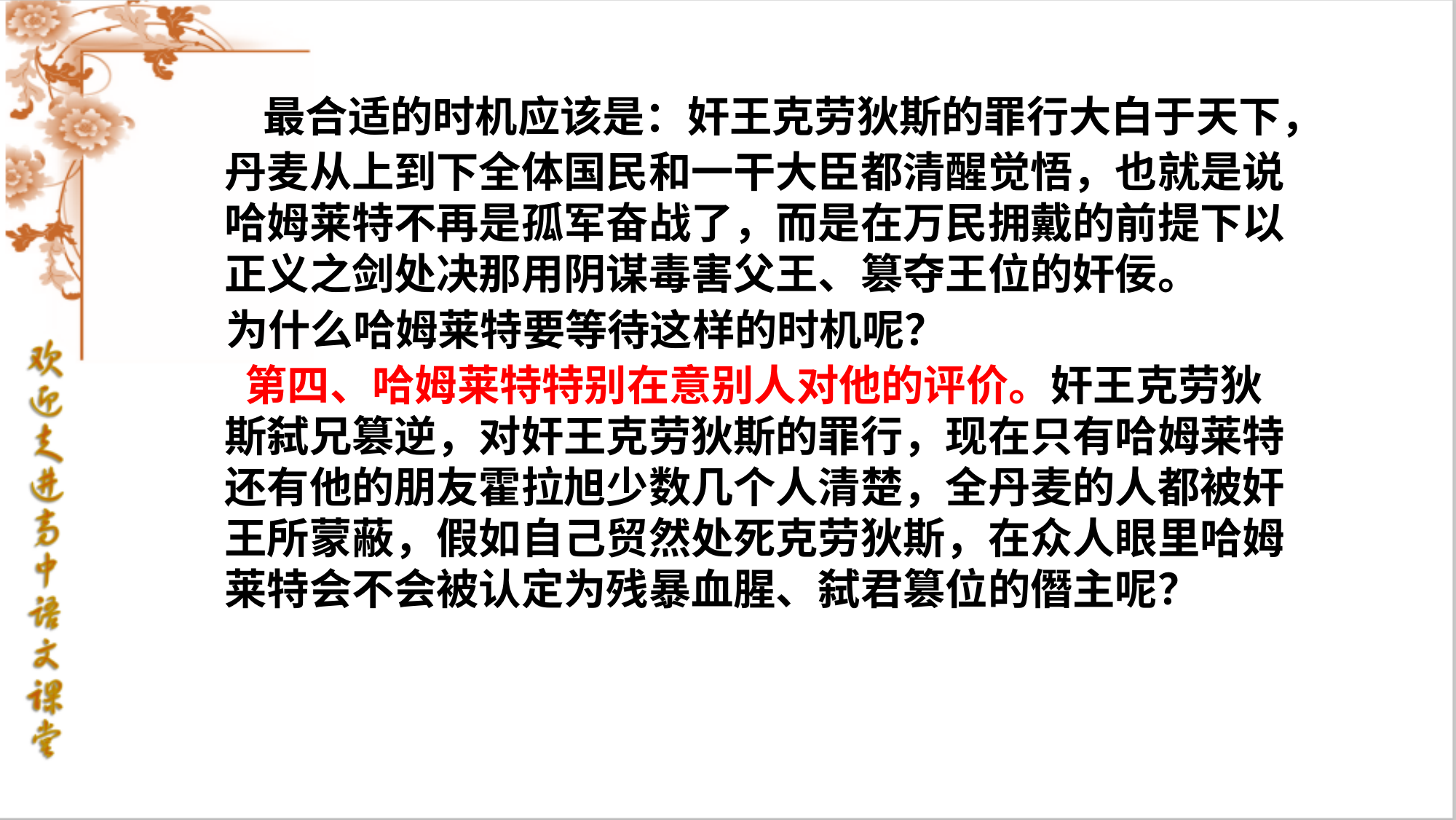

最合适的时机应该是：奸王克劳狄斯的罪行大白于天下，丹麦从上到下全体国民和一干大臣都清醒觉悟，也就是说哈姆莱特不再是孤军奋战了，而是在万民拥戴的前提下以正义之剑处决那用阴谋毒害父王、篡夺王位的奸佞。
   为什么哈姆莱特要等待这样的时机呢？
     第四、哈姆莱特特别在意别人对他的评价。奸王克劳狄斯弑兄篡逆，对奸王克劳狄斯的罪行，现在只有哈姆莱特还有他的朋友霍拉旭少数几个人清楚，全丹麦的人都被奸王所蒙蔽，假如自己贸然处死克劳狄斯，在众人眼里哈姆莱特会不会被认定为残暴血腥、弑君篡位的僭主呢？